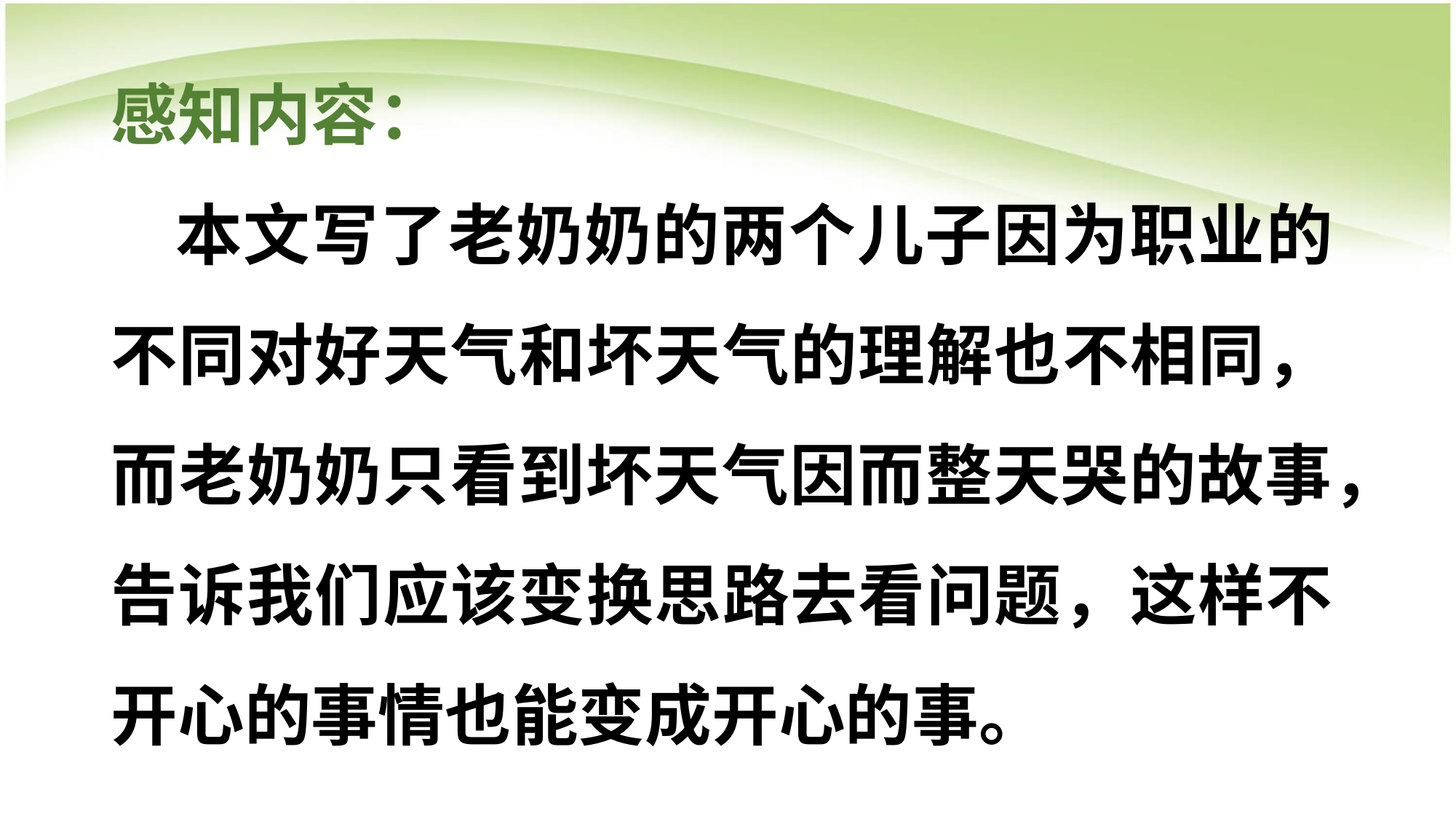

感知内容：
本文写了老奶奶的两个儿子因为职业的不同对好天气和坏天气的理解也不相同，而老奶奶只看到坏天气因而整天哭的故事，告诉我们应该变换思路去看问题，这样不开心的事情也能变成开心的事。